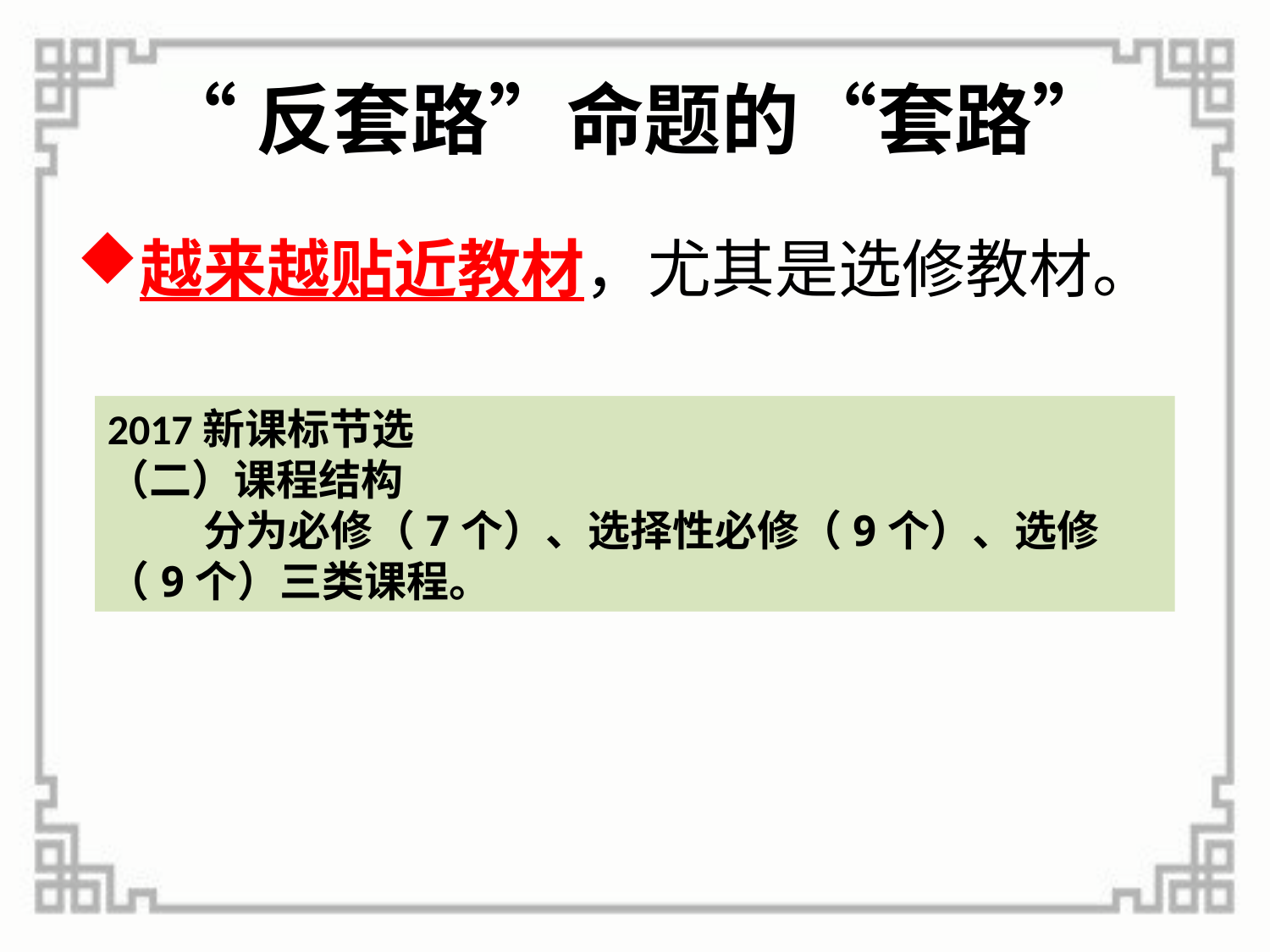

# “反套路”命题的“套路”
越来越贴近教材，尤其是选修教材。
2017新课标节选
（二）课程结构
         分为必修（7个）、选择性必修（9个）、选修（9个）三类课程。